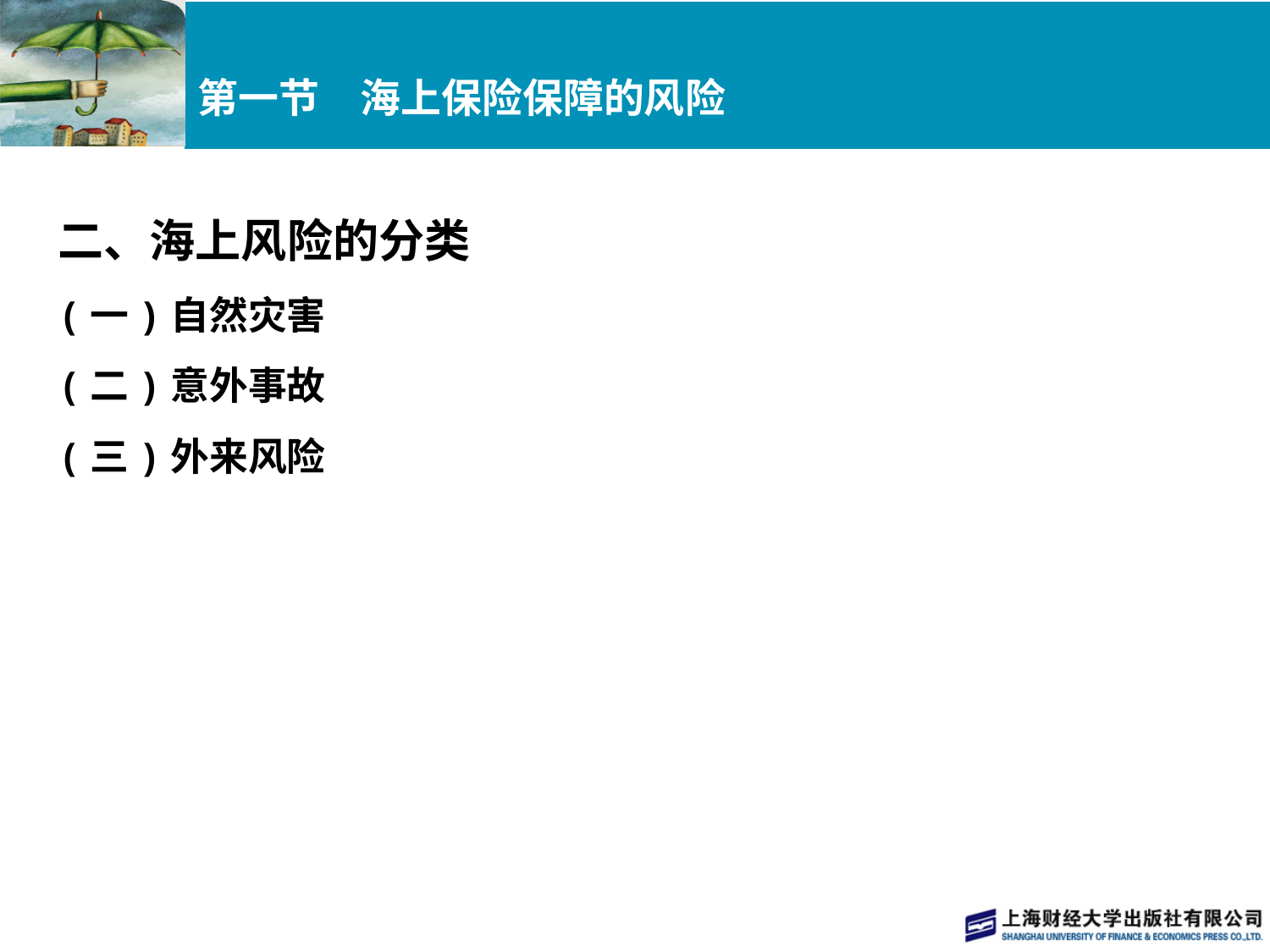

# 第一节　海上保险保障的风险
二、海上风险的分类
(一)自然灾害
(二)意外事故
(三)外来风险